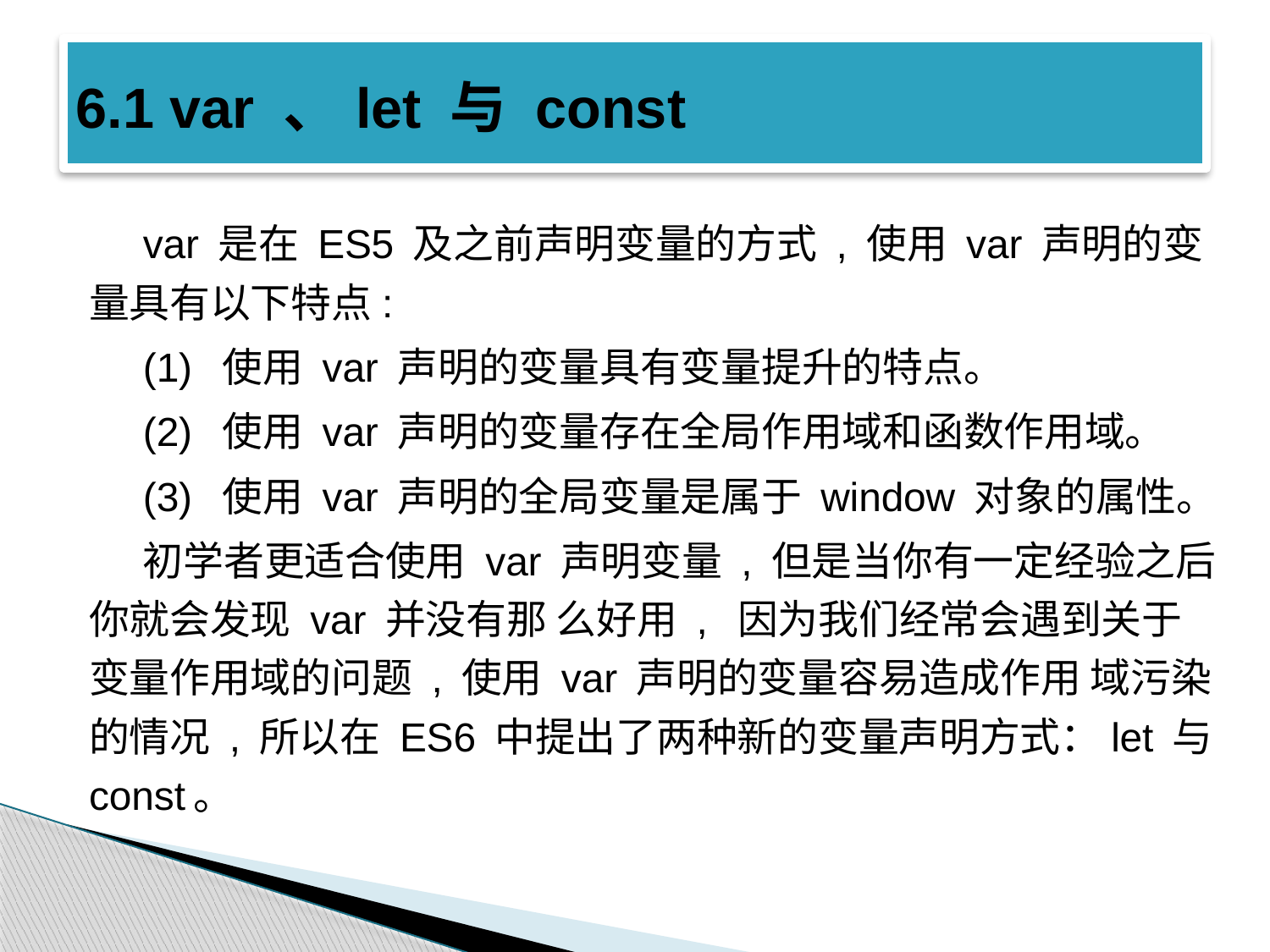

# 6.1 var 、let 与 const
var 是在 ES5 及之前声明变量的方式 , 使用 var 声明的变量具有以下特点:
(1)  使用 var 声明的变量具有变量提升的特点。
(2)  使用 var 声明的变量存在全局作用域和函数作用域。
(3)  使用 var 声明的全局变量是属于 window 对象的属性。
初学者更适合使用 var 声明变量 , 但是当你有一定经验之后你就会发现 var 并没有那 么好用 ,  因为我们经常会遇到关于变量作用域的问题 , 使用 var 声明的变量容易造成作用 域污染的情况 , 所以在 ES6 中提出了两种新的变量声明方式：let 与 const。